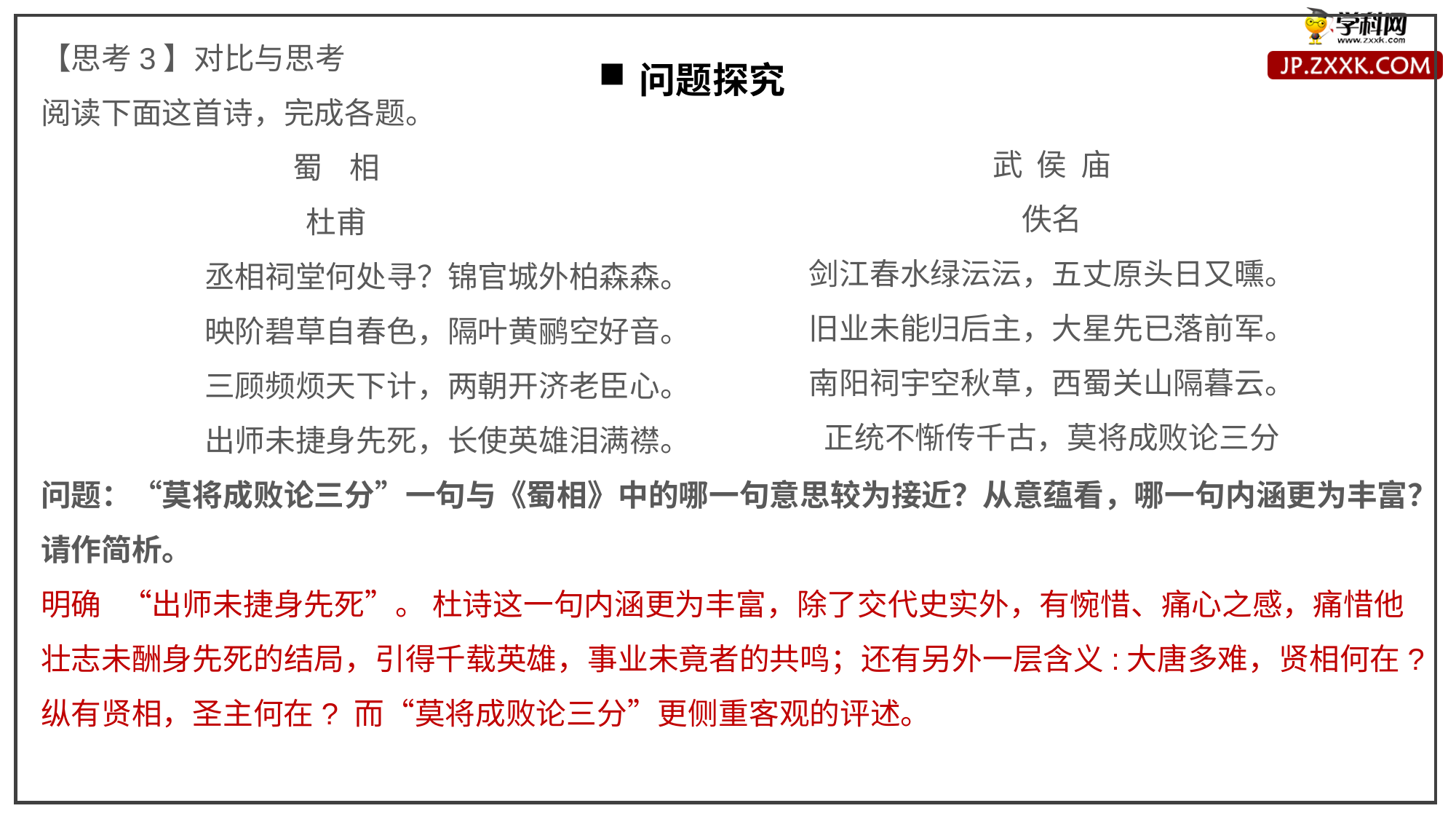

【思考3】对比与思考
阅读下面这首诗，完成各题。
            蜀    相
              杜甫
丞相祠堂何处寻？锦官城外柏森森。
映阶碧草自春色，隔叶黄鹂空好音。
三顾频烦天下计，两朝开济老臣心。
出师未捷身先死，长使英雄泪满襟。
问题：“莫将成败论三分”一句与《蜀相》中的哪一句意思较为接近？从意蕴看，哪一句内涵更为丰富？请作简析。
明确   “出师未捷身先死”。 杜诗这一句内涵更为丰富，除了交代史实外，有惋惜、痛心之感，痛惜他壮志未酬身先死的结局，引得千载英雄，事业未竟者的共鸣；还有另外一层含义:大唐多难，贤相何在?纵有贤相，圣主何在? 而“莫将成败论三分”更侧重客观的评述。
问题探究
武  侯  庙
佚名
剑江春水绿沄沄，五丈原头日又曛。
旧业未能归后主，大星先已落前军。
南阳祠宇空秋草，西蜀关山隔暮云。
正统不惭传千古，莫将成败论三分